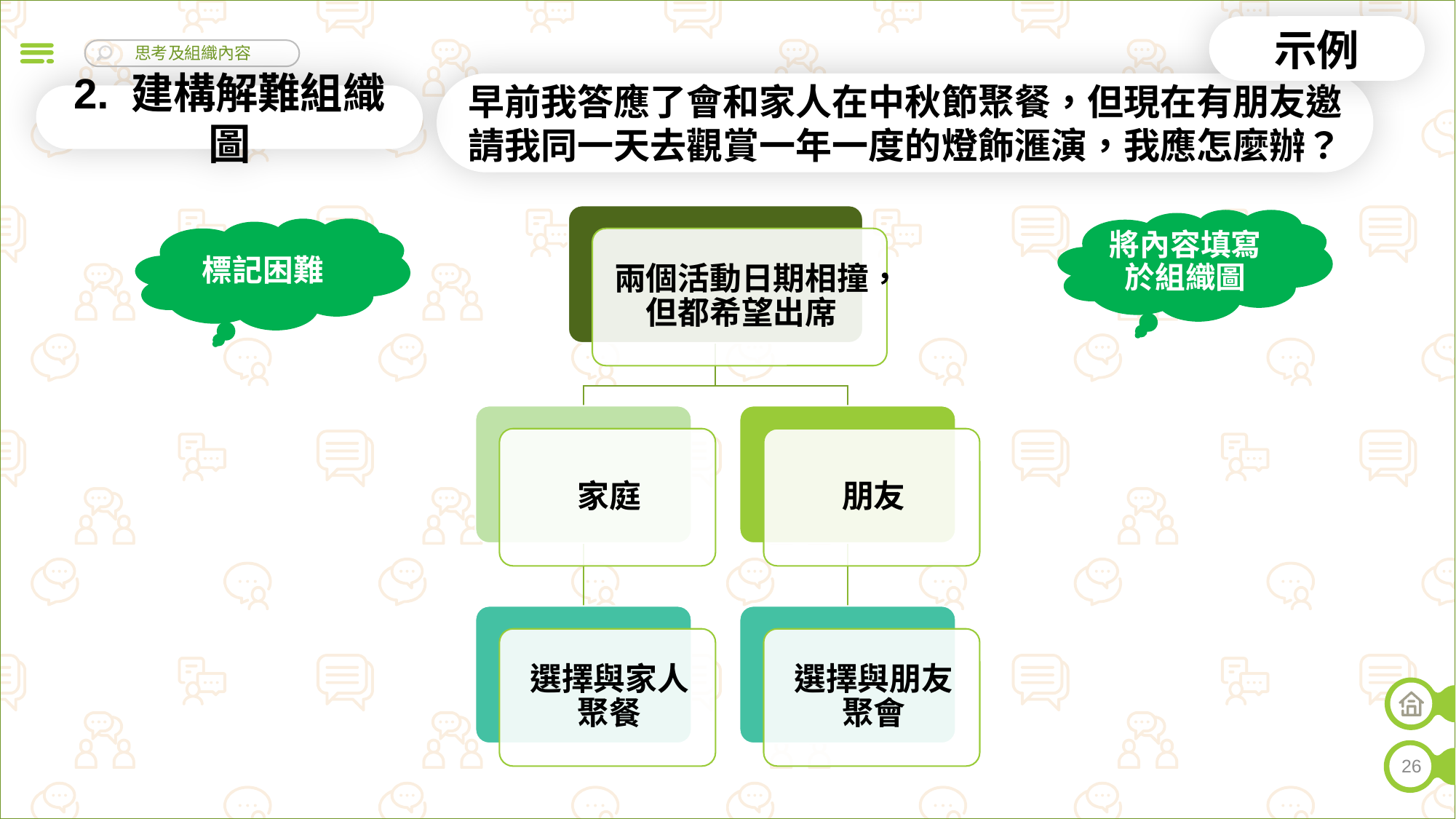

示例
早前我答應了會和家人在中秋節聚餐，但現在有朋友邀請我同一天去觀賞一年一度的燈飾滙演，我應怎麼辦？
2. 建構解難組織圖
兩個活動日期相撞，但都希望出席
家庭
選擇與家人聚餐
朋友
選擇與朋友聚會
將內容填寫於組織圖
標記困難
26